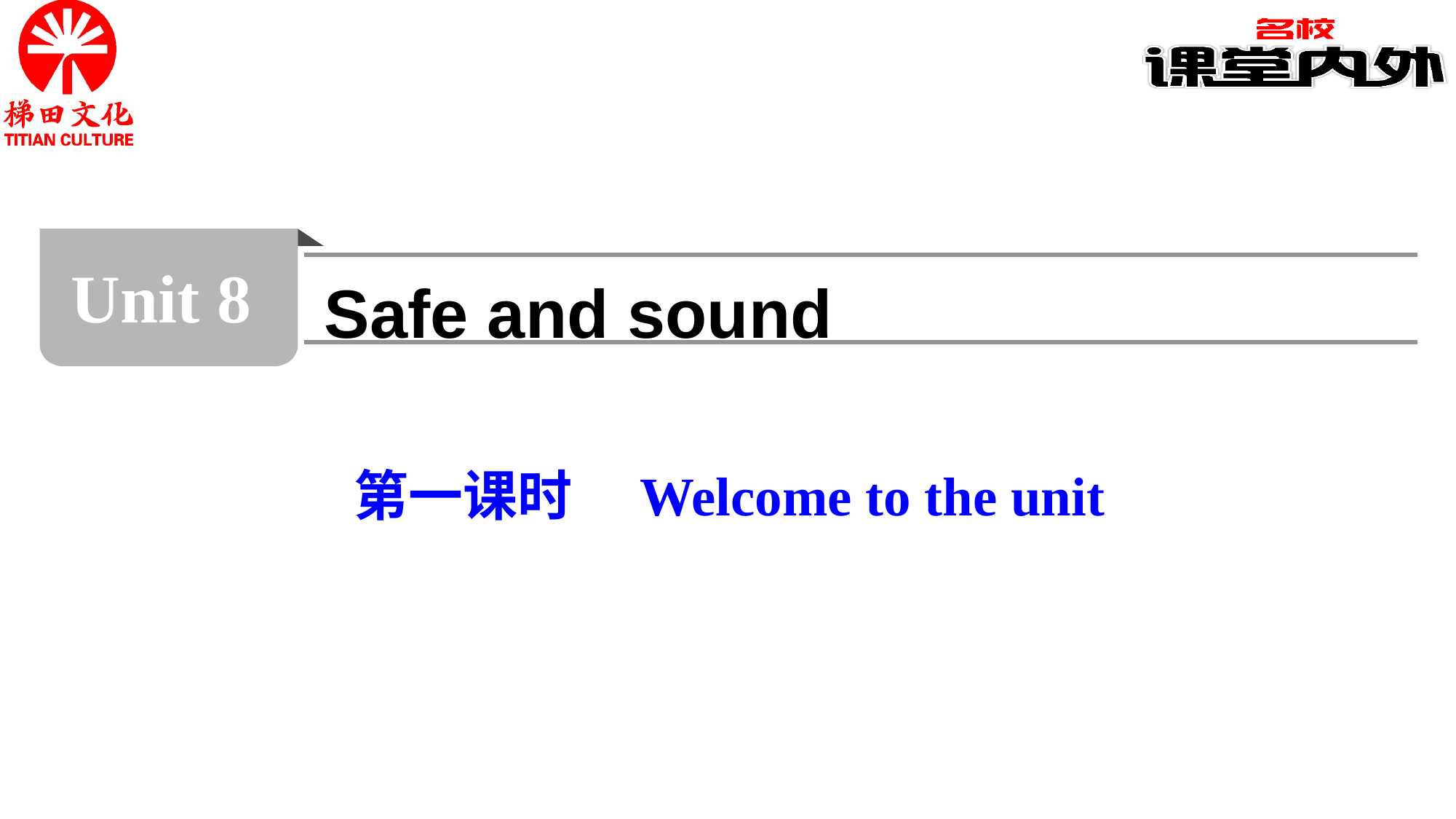

Unit 8
Safe and sound
第一课时　Welcome to the unit